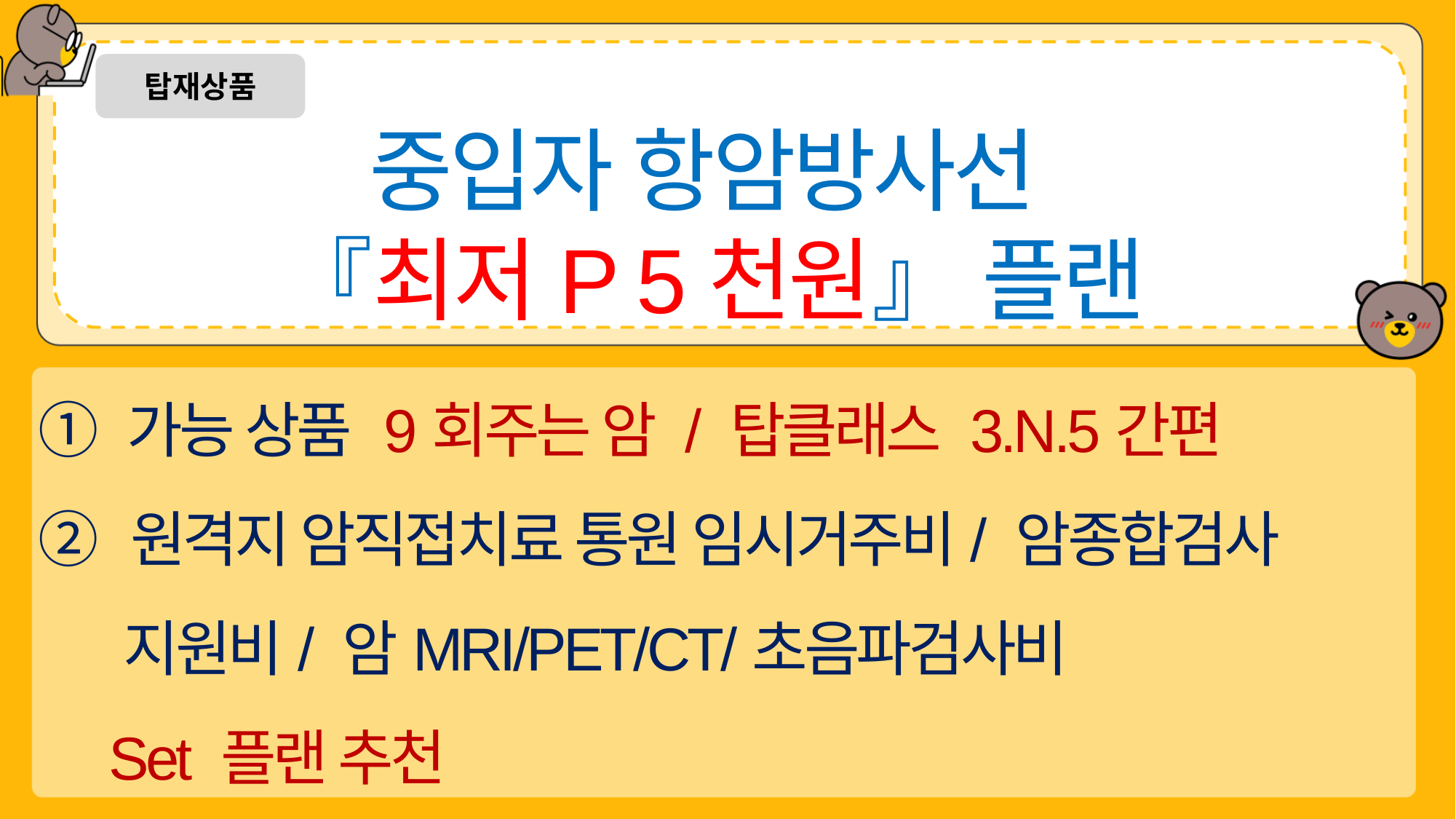

탑재상품

중입자 항암방사선
『최저P 5천원』 플랜
① 가능 상품 9회주는 암 / 탑클래스 3.N.5간편
② 원격지 암직접치료 통원 임시거주비/ 암종합검사
     지원비/ 암MRI/PET/CT/초음파검사비
     Set 플랜 추천